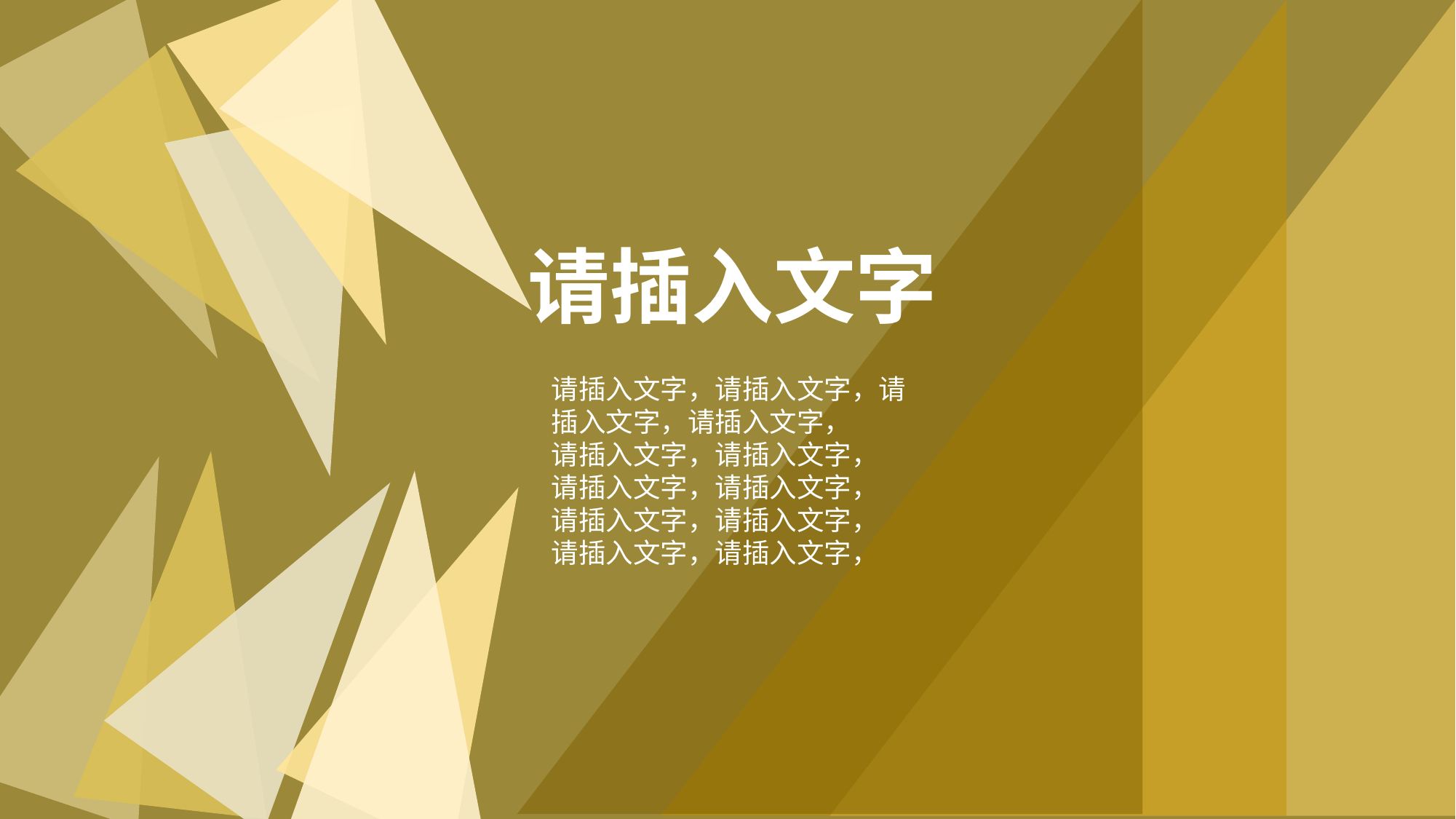

请插入文字
请插入文字，请插入文字，请插入文字，请插入文字，
请插入文字，请插入文字，
请插入文字，请插入文字，
请插入文字，请插入文字，
请插入文字，请插入文字，